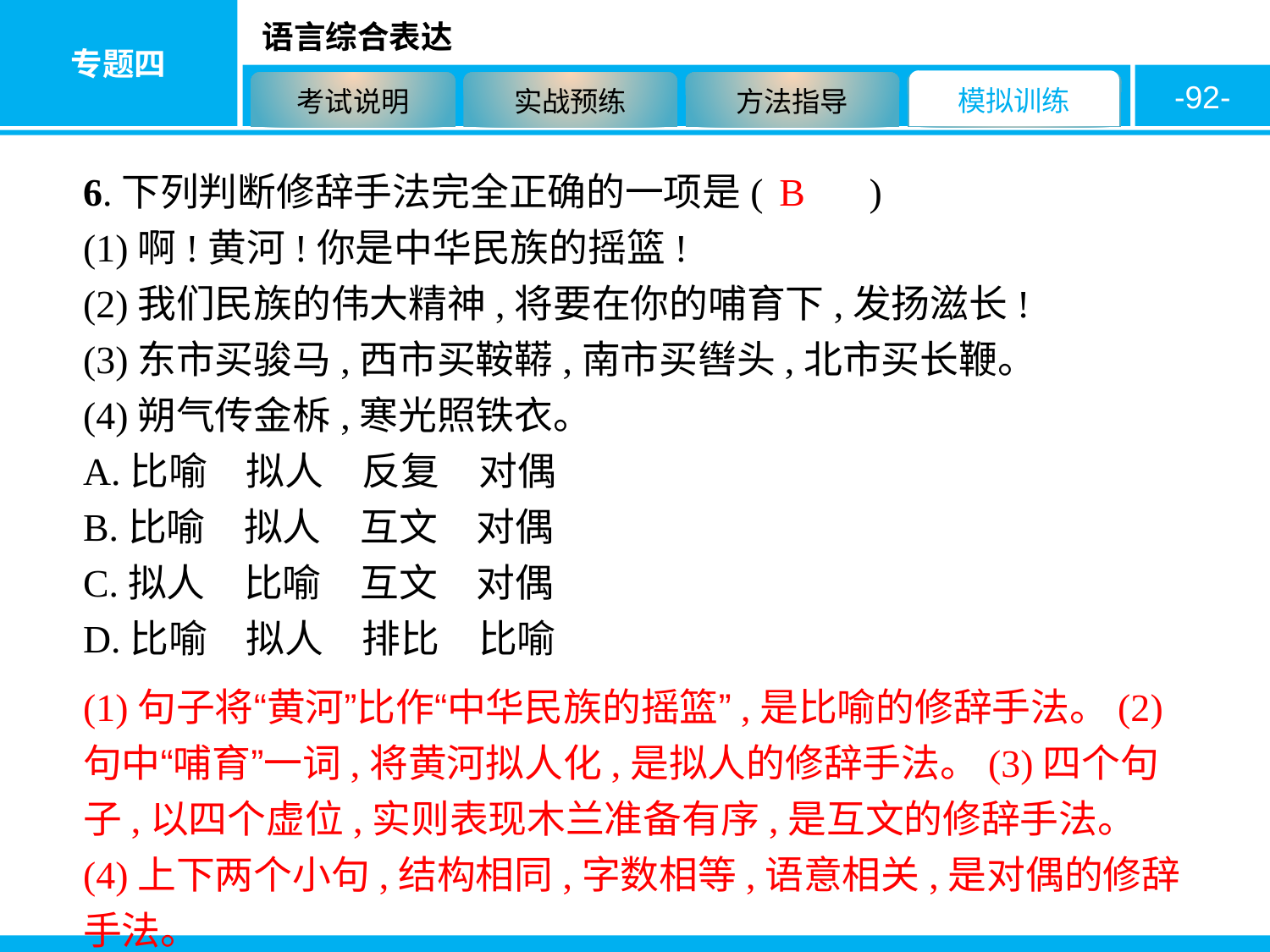

-92-
6.下列判断修辞手法完全正确的一项是( 　　)
(1)啊!黄河!你是中华民族的摇篮!
(2)我们民族的伟大精神,将要在你的哺育下,发扬滋长!
(3)东市买骏马,西市买鞍鞯,南市买辔头,北市买长鞭。
(4)朔气传金柝,寒光照铁衣。
A.比喻　拟人　反复　对偶
B.比喻　拟人　互文　对偶
C.拟人　比喻　互文　对偶
D.比喻　拟人　排比　比喻
B
(1)句子将“黄河”比作“中华民族的摇篮”,是比喻的修辞手法。(2)句中“哺育”一词,将黄河拟人化,是拟人的修辞手法。(3)四个句子,以四个虚位,实则表现木兰准备有序,是互文的修辞手法。(4)上下两个小句,结构相同,字数相等,语意相关,是对偶的修辞手法。